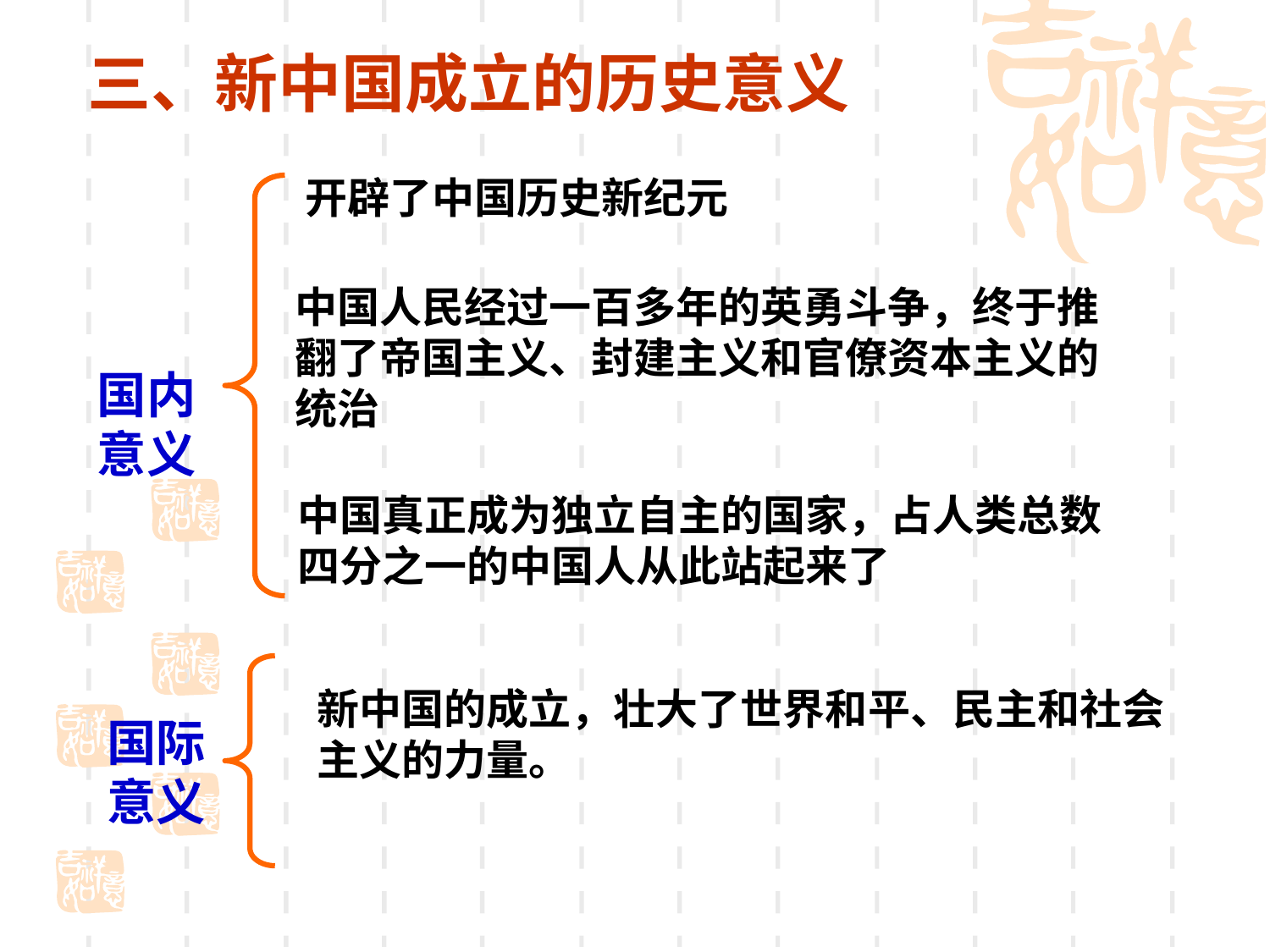

三、新中国成立的历史意义
开辟了中国历史新纪元

中国人民经过一百多年的英勇斗争，终于推翻了帝国主义、封建主义和官僚资本主义的统治
国内意义
中国真正成为独立自主的国家，占人类总数四分之一的中国人从此站起来了

新中国的成立，壮大了世界和平、民主和社会主义的力量。
国际意义